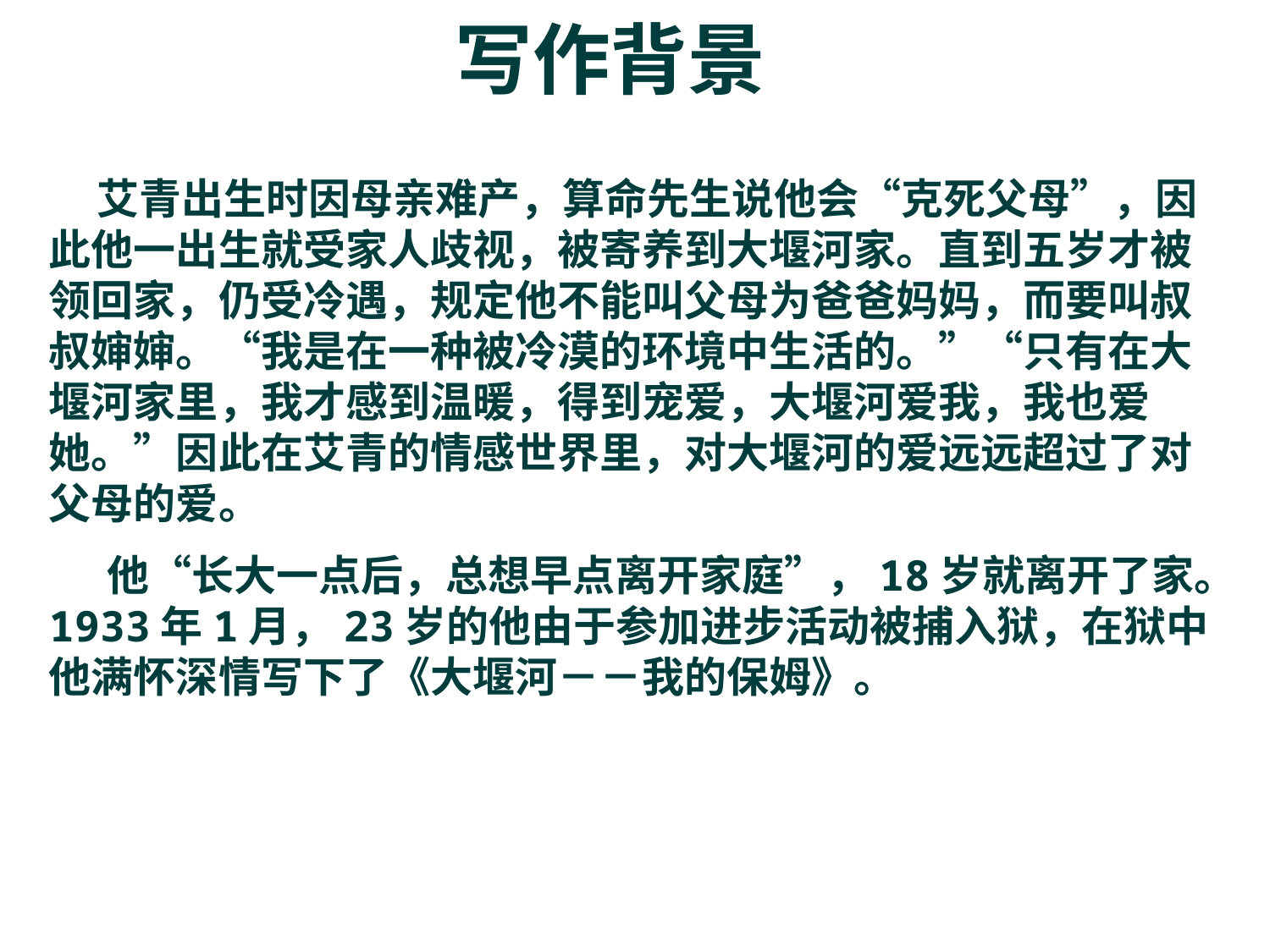

写作背景
     艾青出生时因母亲难产，算命先生说他会“克死父母”，因此他一出生就受家人歧视，被寄养到大堰河家。直到五岁才被领回家，仍受冷遇，规定他不能叫父母为爸爸妈妈，而要叫叔叔婶婶。“我是在一种被冷漠的环境中生活的。”“只有在大堰河家里，我才感到温暖，得到宠爱，大堰河爱我，我也爱她。”因此在艾青的情感世界里，对大堰河的爱远远超过了对父母的爱。
     他“长大一点后，总想早点离开家庭”，18岁就离开了家。1933年1月，23岁的他由于参加进步活动被捕入狱，在狱中他满怀深情写下了《大堰河－－我的保姆》。